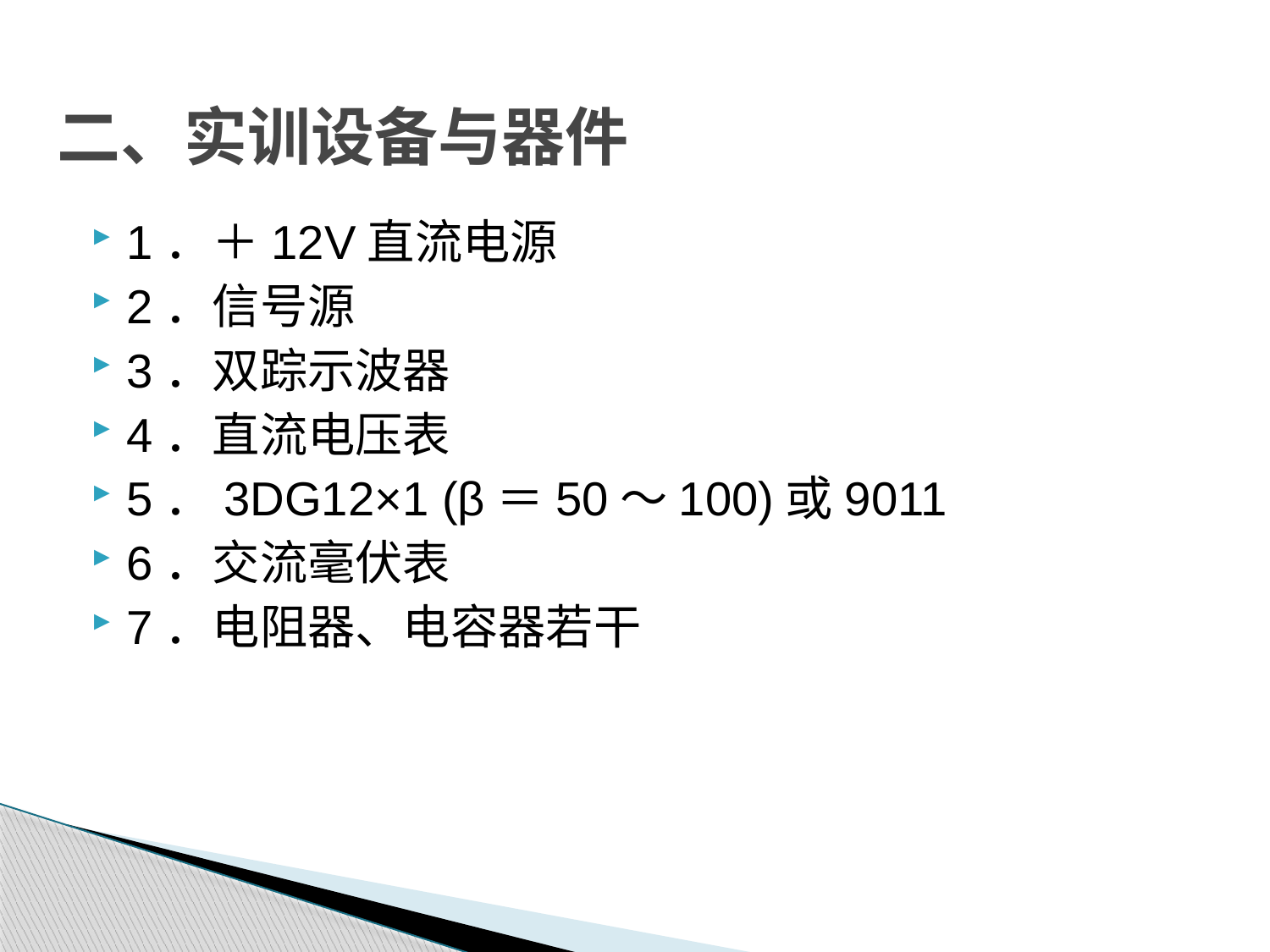

# 二、实训设备与器件
1．＋12V直流电源
2．信号源
3．双踪示波器
4．直流电压表
5．3DG12×1 (β＝50～100)或9011
6．交流毫伏表
7．电阻器、电容器若干